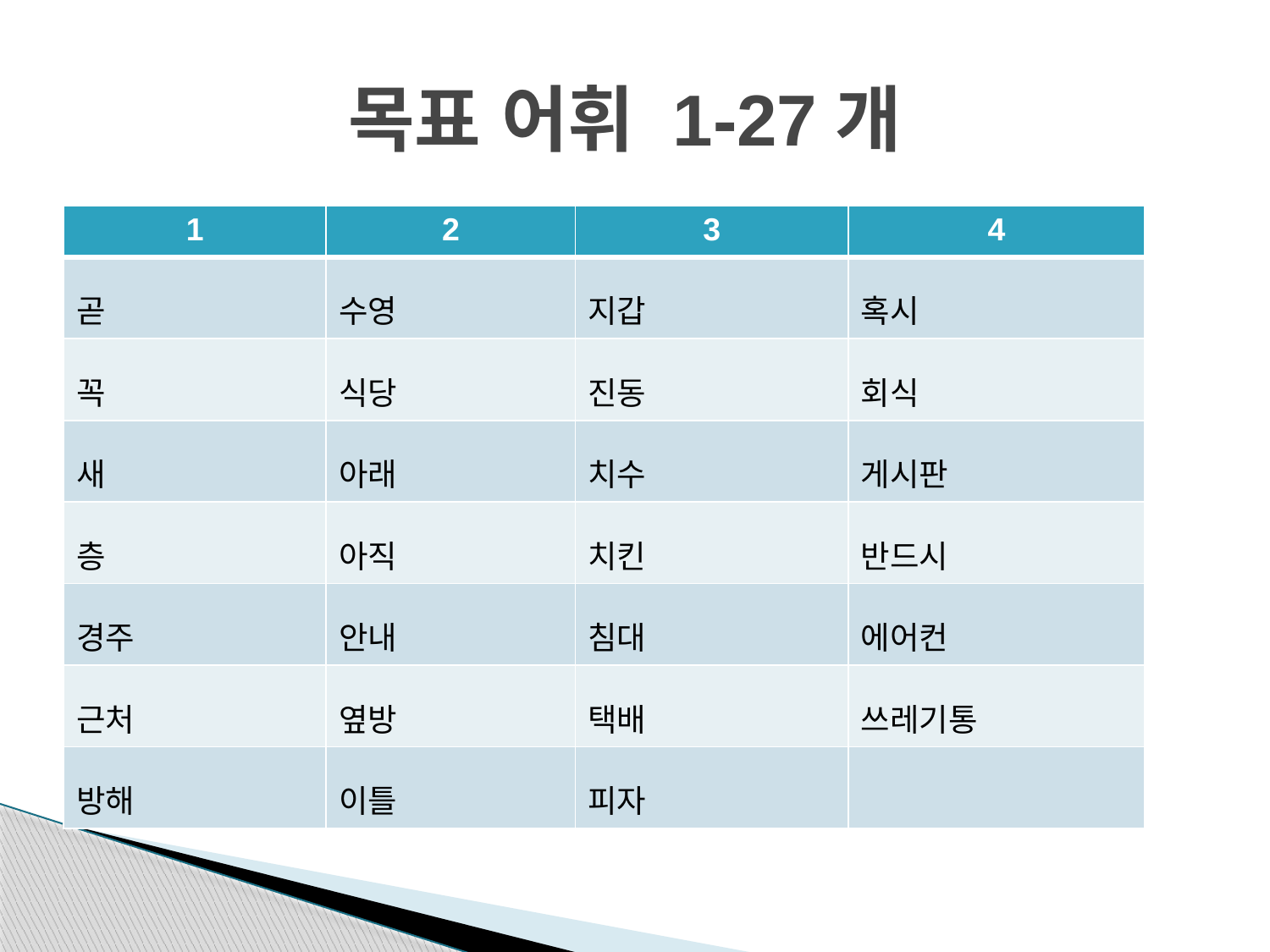

# 목표 어휘 1-27개
| 1 | 2 | 3 | 4 |
| --- | --- | --- | --- |
| 곧 | 수영 | 지갑 | 혹시 |
| 꼭 | 식당 | 진동 | 회식 |
| 새 | 아래 | 치수 | 게시판 |
| 층 | 아직 | 치킨 | 반드시 |
| 경주 | 안내 | 침대 | 에어컨 |
| 근처 | 옆방 | 택배 | 쓰레기통 |
| 방해 | 이틀 | 피자 |  |